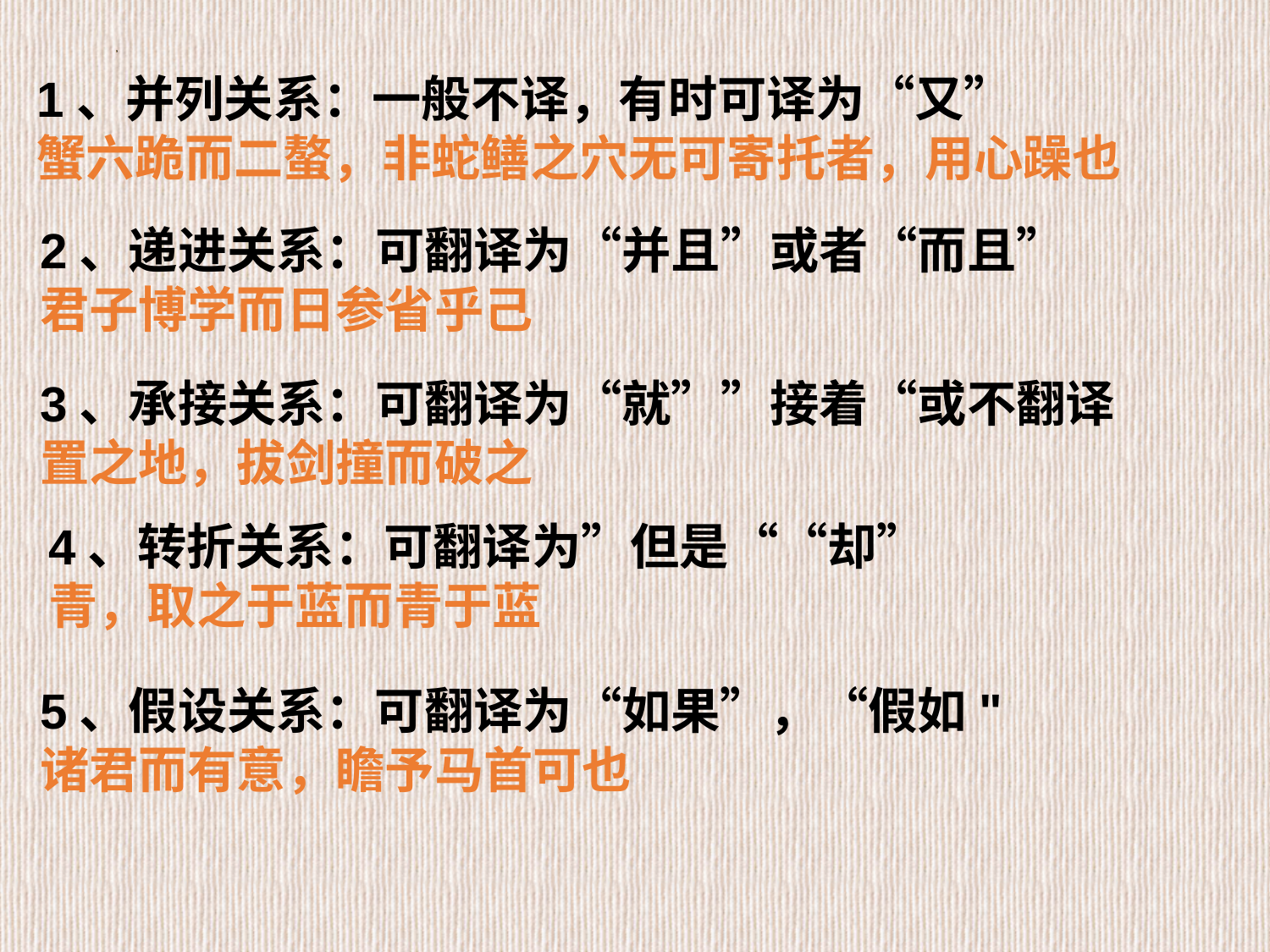

1、并列关系：一般不译，有时可译为“又”
蟹六跪而二螯，非蛇鳝之穴无可寄托者，用心躁也

2、递进关系：可翻译为“并且”或者“而且”
君子博学而日参省乎己
3、承接关系：可翻译为“就””接着“或不翻译
置之地，拔剑撞而破之
4、转折关系：可翻译为”但是““却”
青，取之于蓝而青于蓝
5、假设关系：可翻译为“如果”，“假如"
诸君而有意，瞻予马首可也